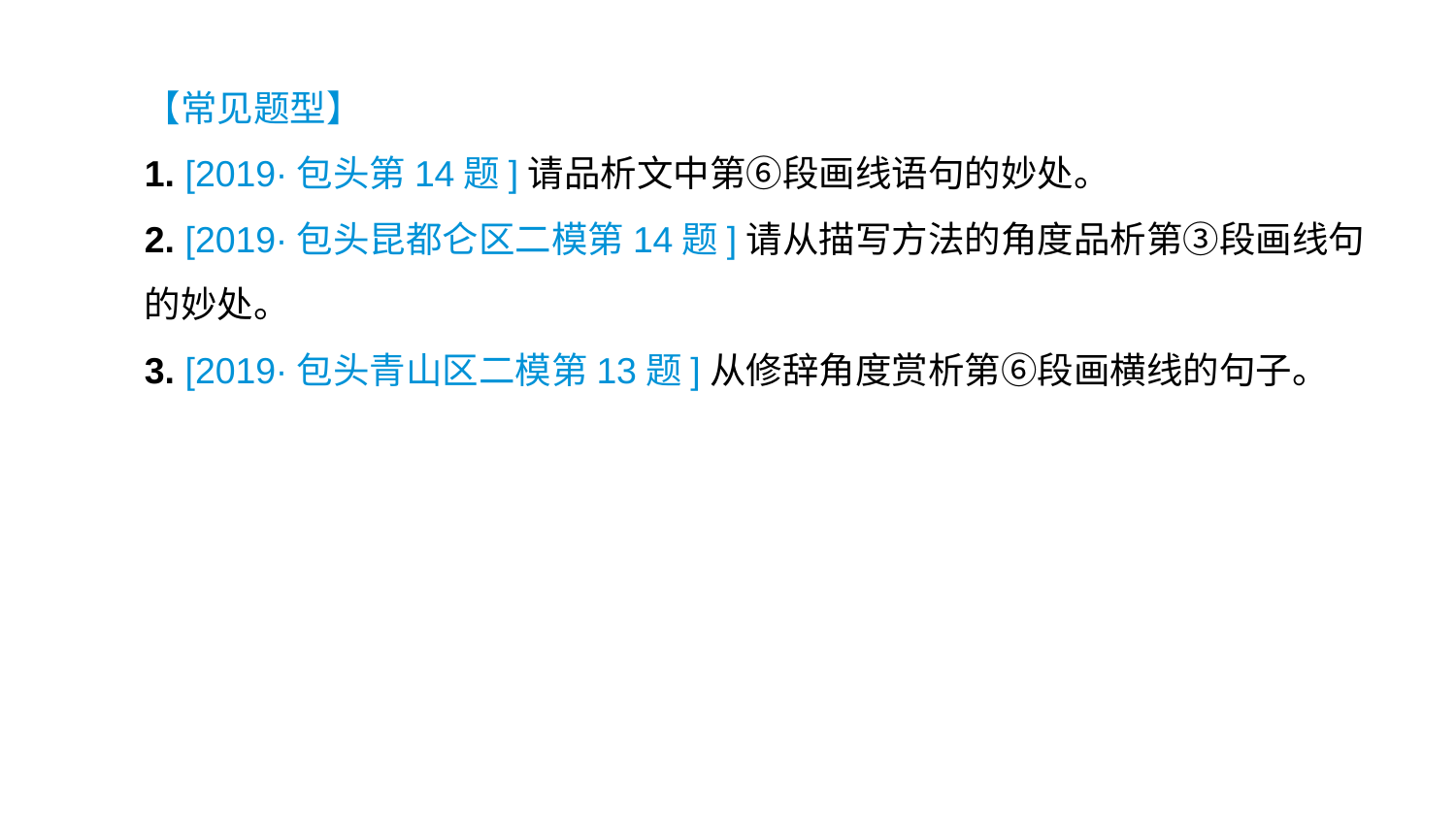

【常见题型】
1. [2019·包头第14题]请品析文中第⑥段画线语句的妙处。
2. [2019·包头昆都仑区二模第14题]请从描写方法的角度品析第③段画线句的妙处。
3. [2019·包头青山区二模第13题]从修辞角度赏析第⑥段画横线的句子。